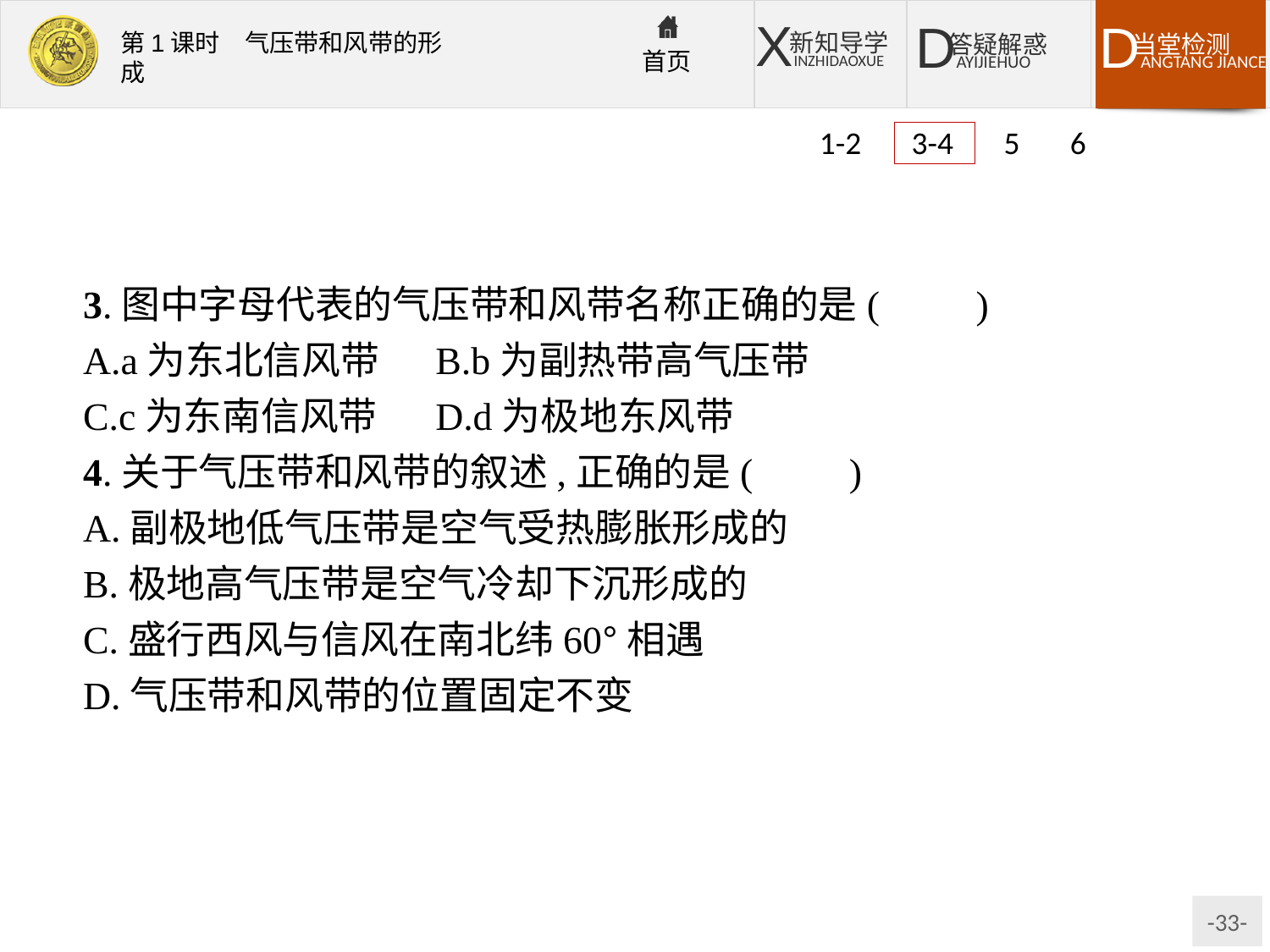

1-2       3-4       5       6

3.图中字母代表的气压带和风带名称正确的是(　　)
A.a为东北信风带	B.b为副热带高气压带
C.c为东南信风带	D.d为极地东风带
4.关于气压带和风带的叙述,正确的是(　　)
A.副极地低气压带是空气受热膨胀形成的
B.极地高气压带是空气冷却下沉形成的
C.盛行西风与信风在南北纬60°相遇
D.气压带和风带的位置固定不变